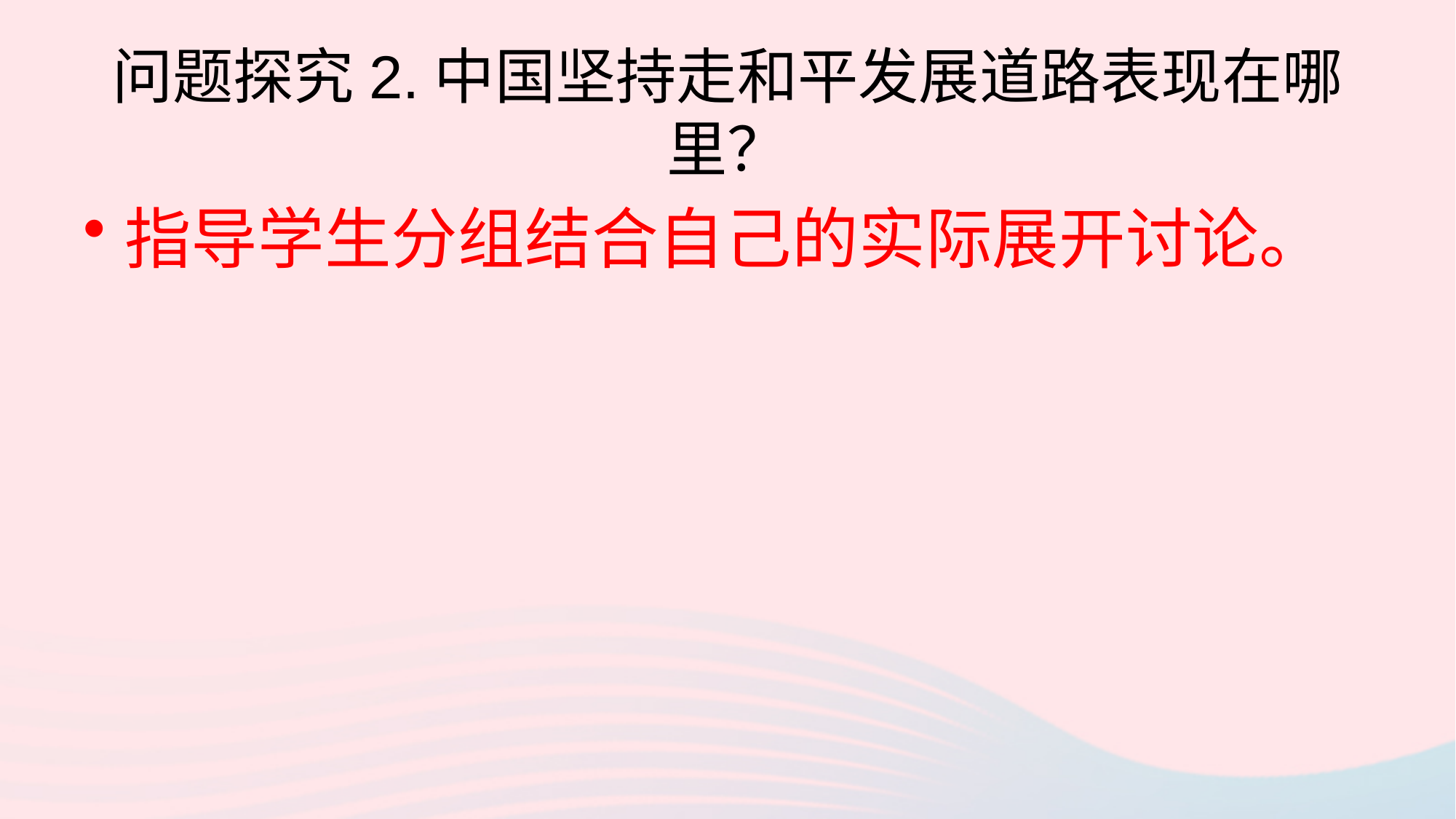

# 问题探究2.中国坚持走和平发展道路表现在哪里？
指导学生分组结合自己的实际展开讨论。